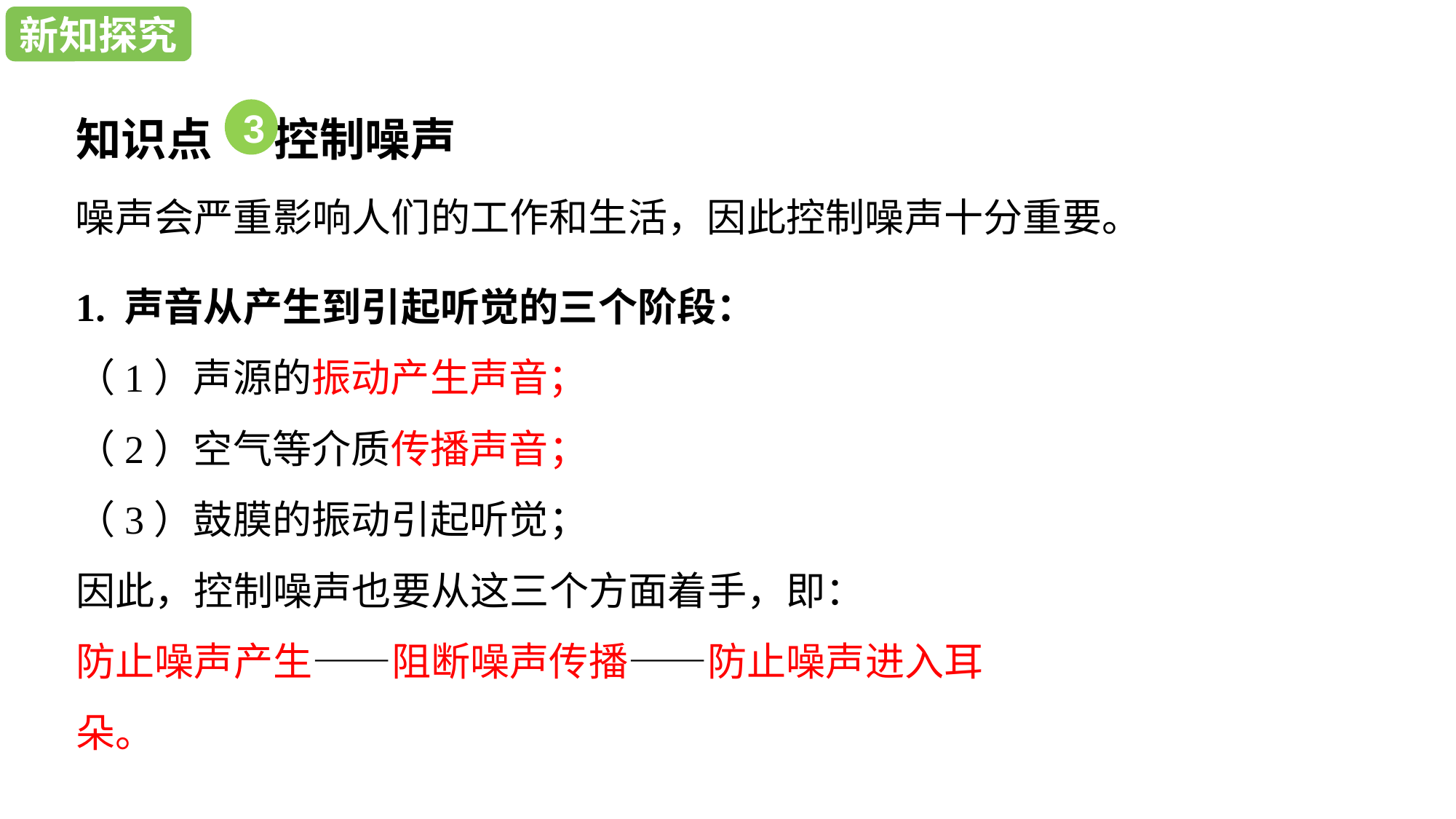

新知探究
新知探究
知识点      控制噪声
3
噪声会严重影响人们的工作和生活，因此控制噪声十分重要。
1. 声音从产生到引起听觉的三个阶段：
（1）声源的振动产生声音；
（2）空气等介质传播声音；
（3）鼓膜的振动引起听觉；
因此，控制噪声也要从这三个方面着手，即：
防止噪声产生——阻断噪声传播——防止噪声进入耳朵。